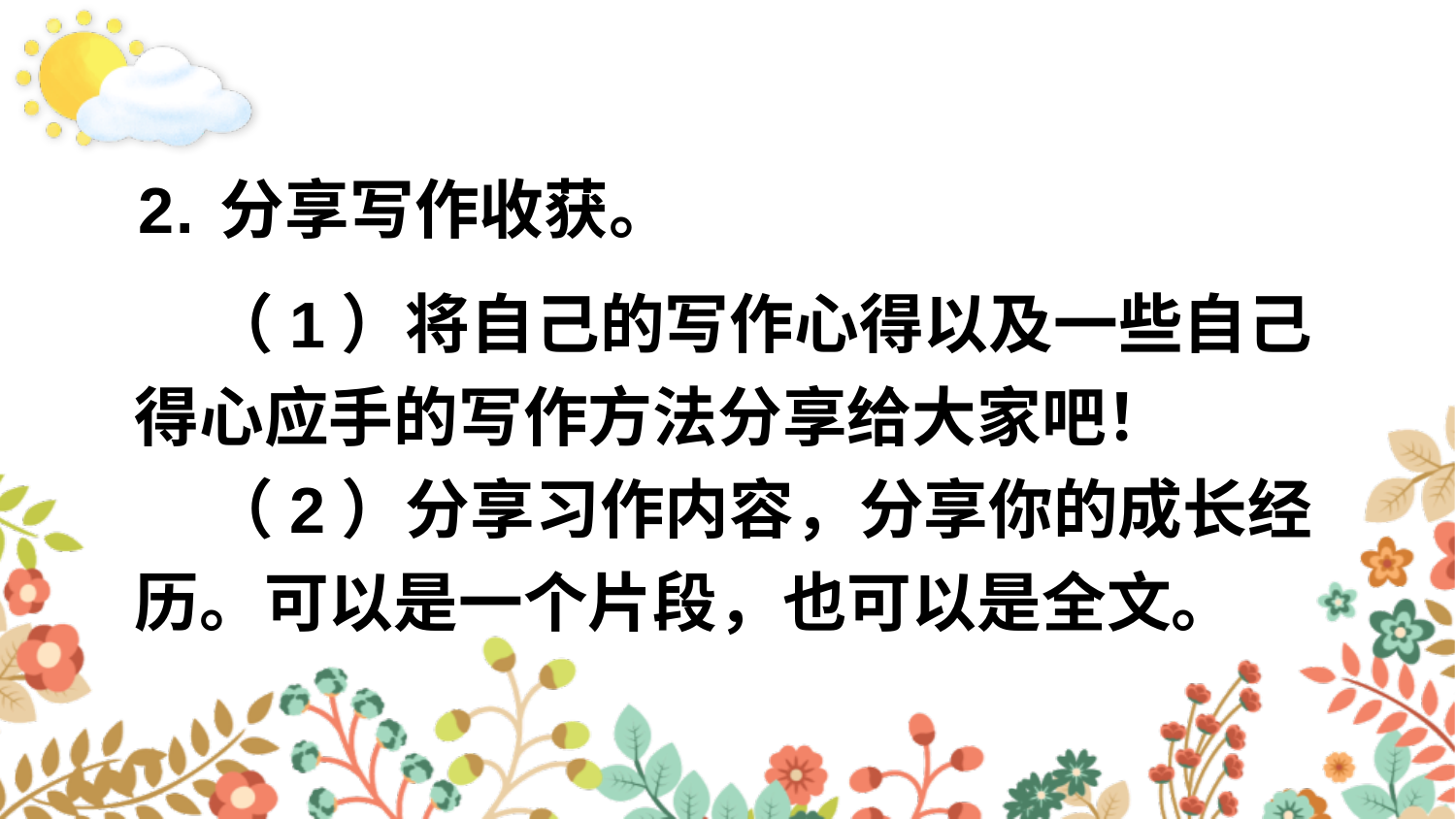

分享写作收获。
    （1）将自己的写作心得以及一些自己得心应手的写作方法分享给大家吧！
    （2）分享习作内容，分享你的成长经历。可以是一个片段，也可以是全文。